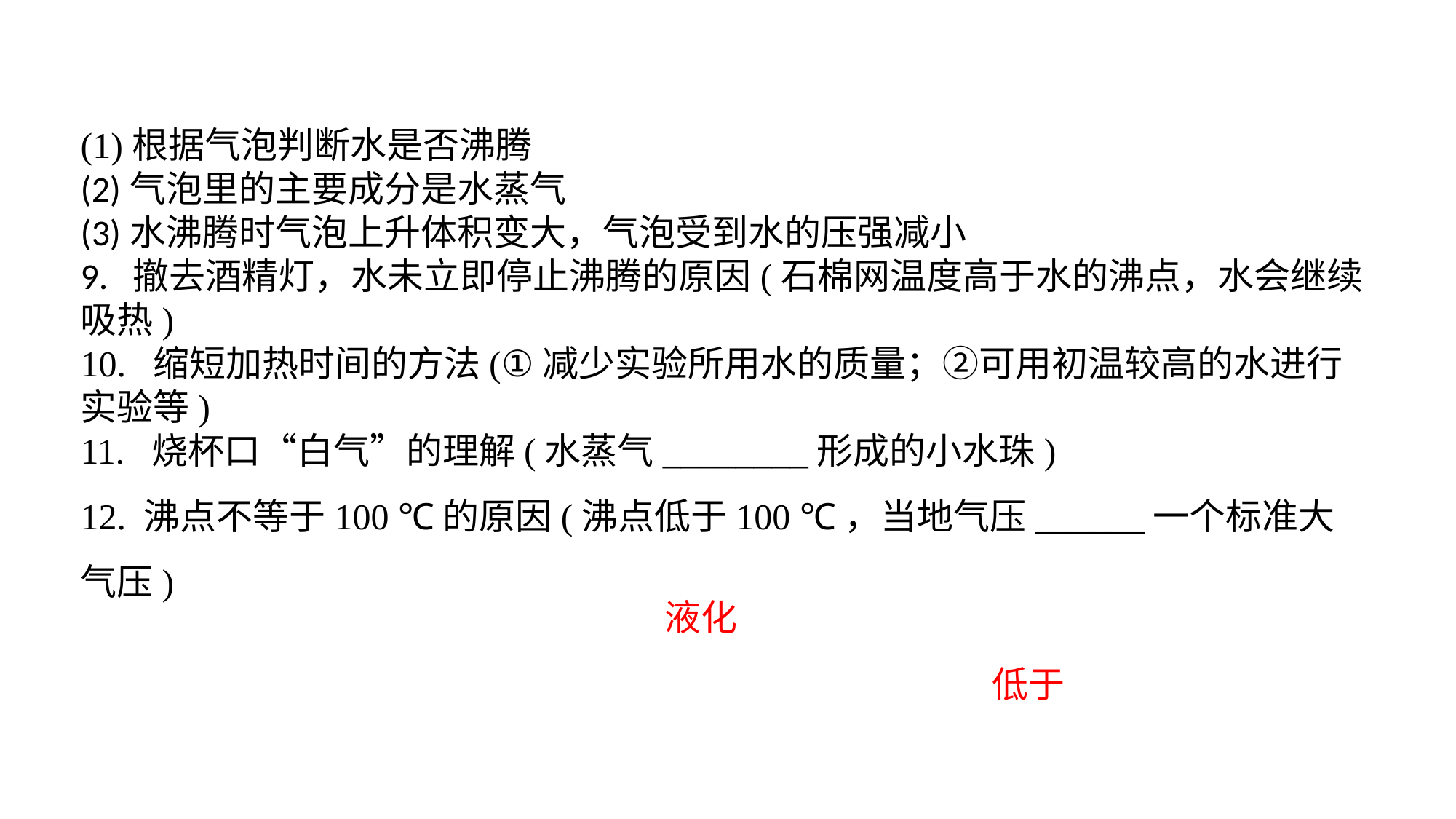

(1)根据气泡判断水是否沸腾(2)气泡里的主要成分是水蒸气(3)水沸腾时气泡上升体积变大，气泡受到水的压强减小9.  撤去酒精灯，水未立即停止沸腾的原因(石棉网温度高于水的沸点，水会继续吸热)10.  缩短加热时间的方法(①减少实验所用水的质量；②可用初温较高的水进行实验等)11.  烧杯口“白气”的理解(水蒸气________形成的小水珠)12. 沸点不等于100 ℃的原因(沸点低于100 ℃，当地气压______一个标准大气压)
液化
低于